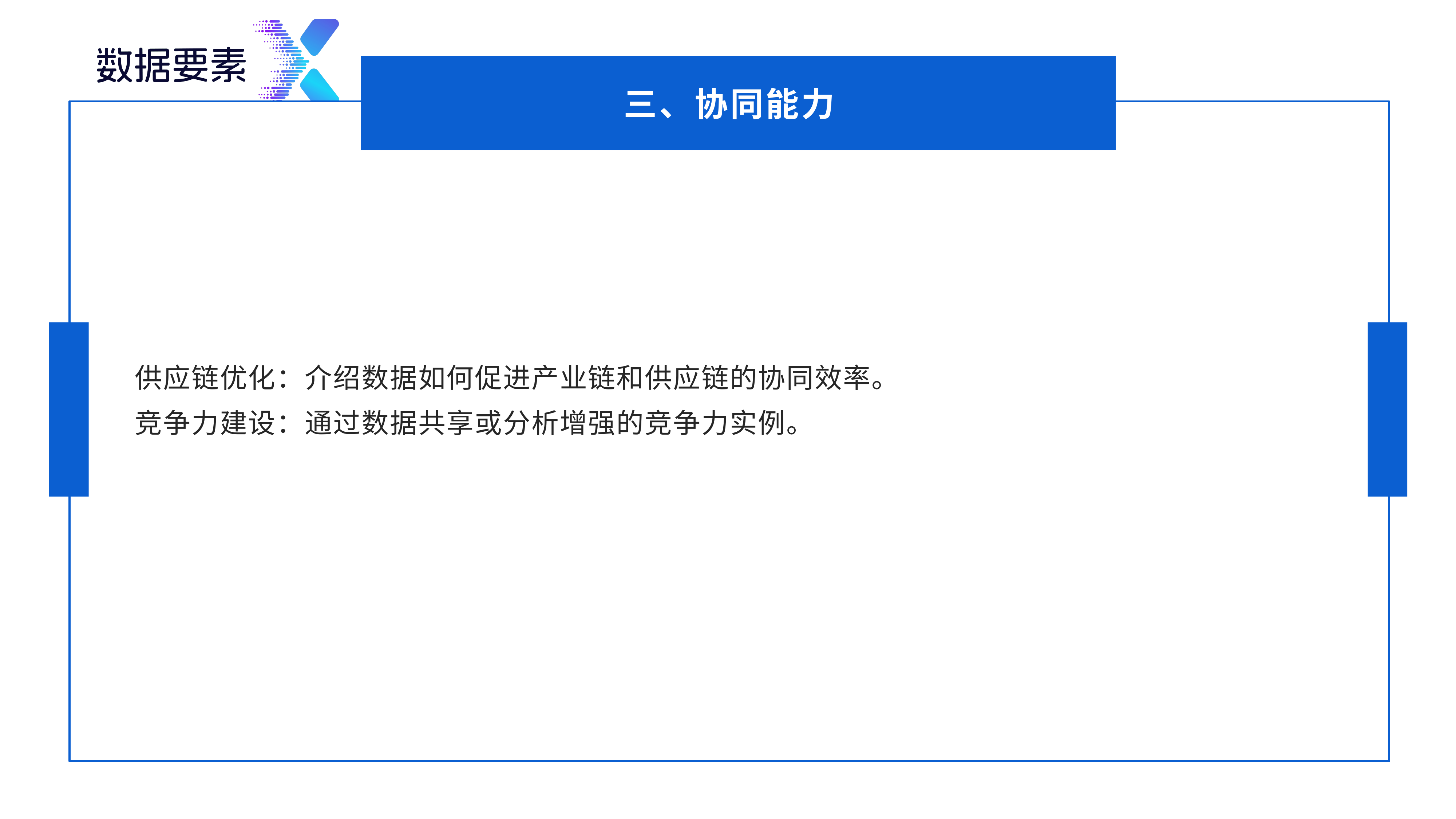

三、协同能力

供应链优化：介绍数据如何促进产业链和供应链的协同效率。
竞争力建设：通过数据共享或分析增强的竞争力实例。